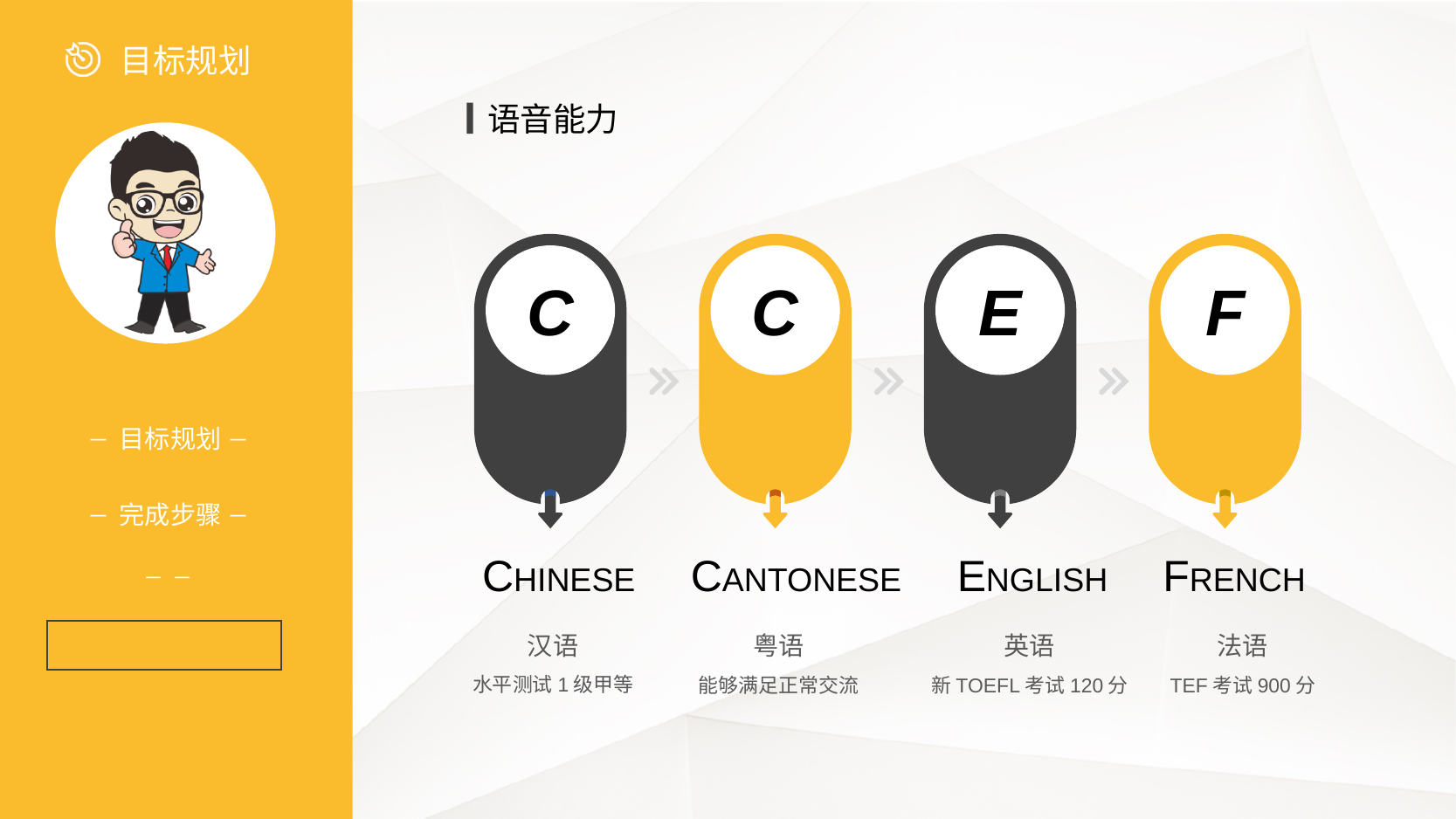

语音能力

C

C

E

F

CHINESE
CANTONESE
ENGLISH
FRENCH
汉语
水平测试1级甲等
粤语
能够满足正常交流
英语
新TOEFL考试120分
法语
TEF考试900分

法语:TEF考试900分